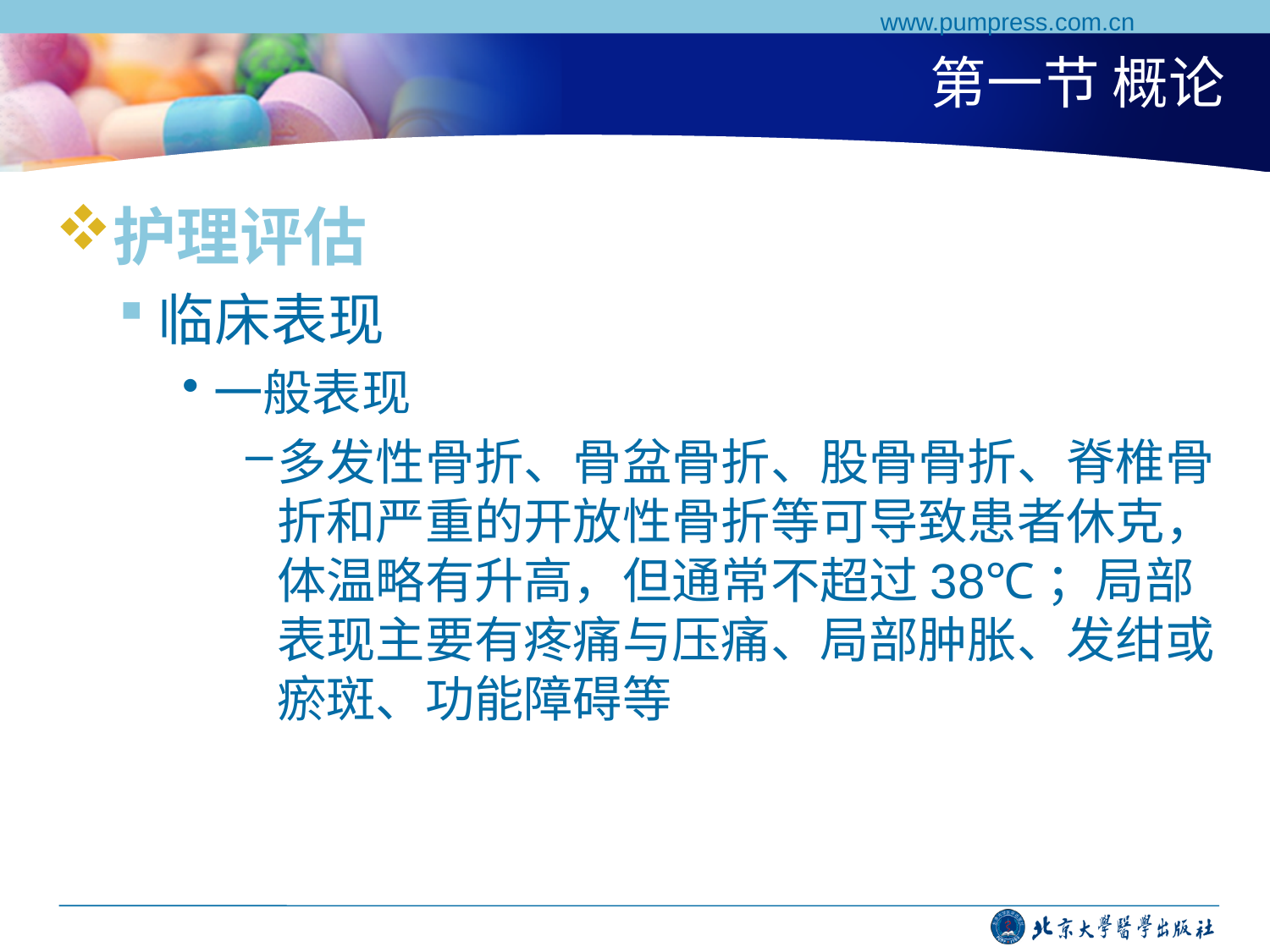

www.pumpress.com.cn
# 第一节 概论
护理评估
临床表现
一般表现
多发性骨折、骨盆骨折、股骨骨折、脊椎骨折和严重的开放性骨折等可导致患者休克，体温略有升高，但通常不超过38℃；局部表现主要有疼痛与压痛、局部肿胀、发绀或瘀斑、功能障碍等